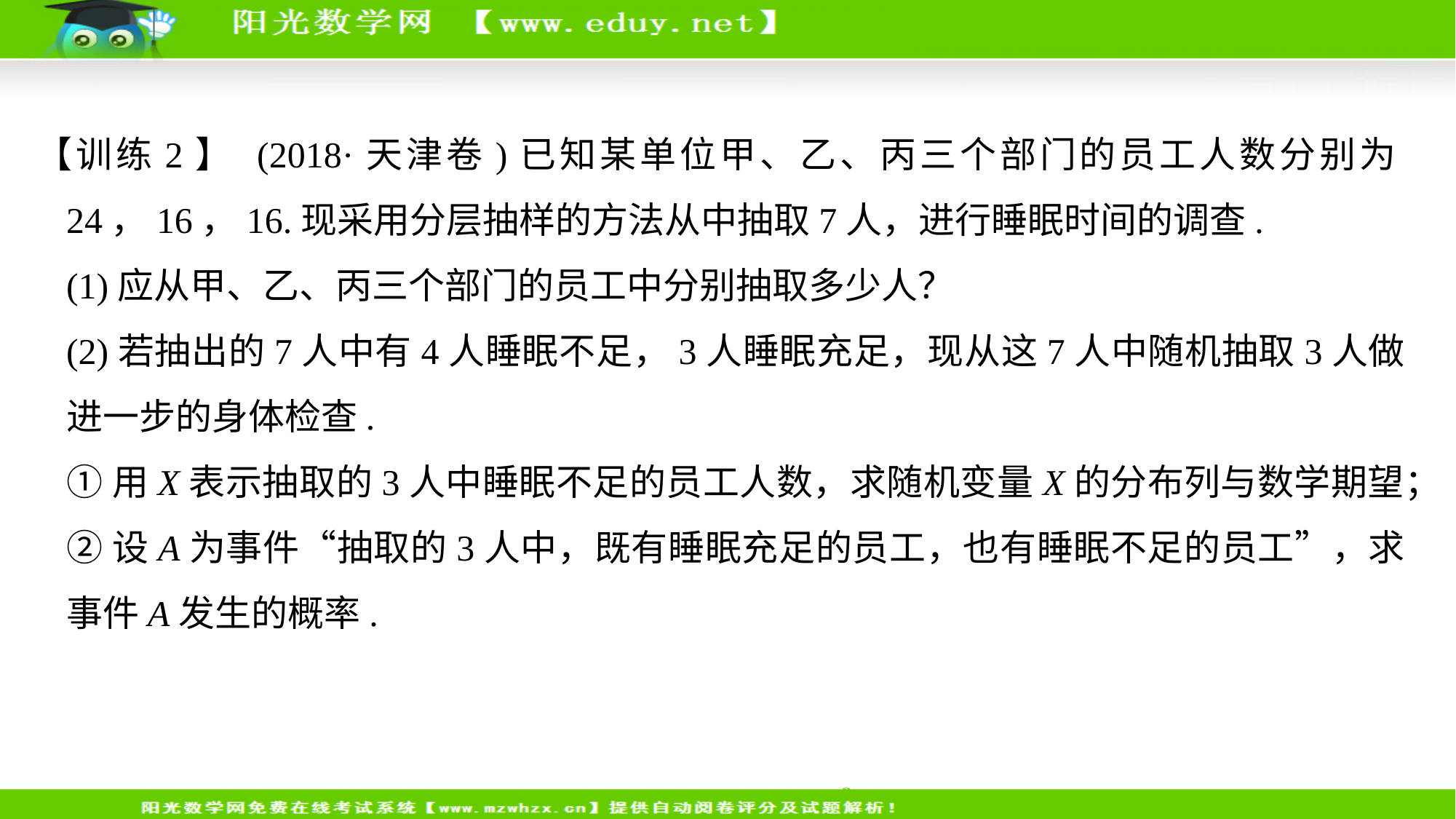

【训练2】 (2018·天津卷)已知某单位甲、乙、丙三个部门的员工人数分别为24，16，16.现采用分层抽样的方法从中抽取7人，进行睡眠时间的调查.
	(1)应从甲、乙、丙三个部门的员工中分别抽取多少人？
	(2)若抽出的7人中有4人睡眠不足，3人睡眠充足，现从这7人中随机抽取3人做进一步的身体检查.
	①用X表示抽取的3人中睡眠不足的员工人数，求随机变量X的分布列与数学期望；
	②设A为事件“抽取的3人中，既有睡眠充足的员工，也有睡眠不足的员工”，求事件A发生的概率.